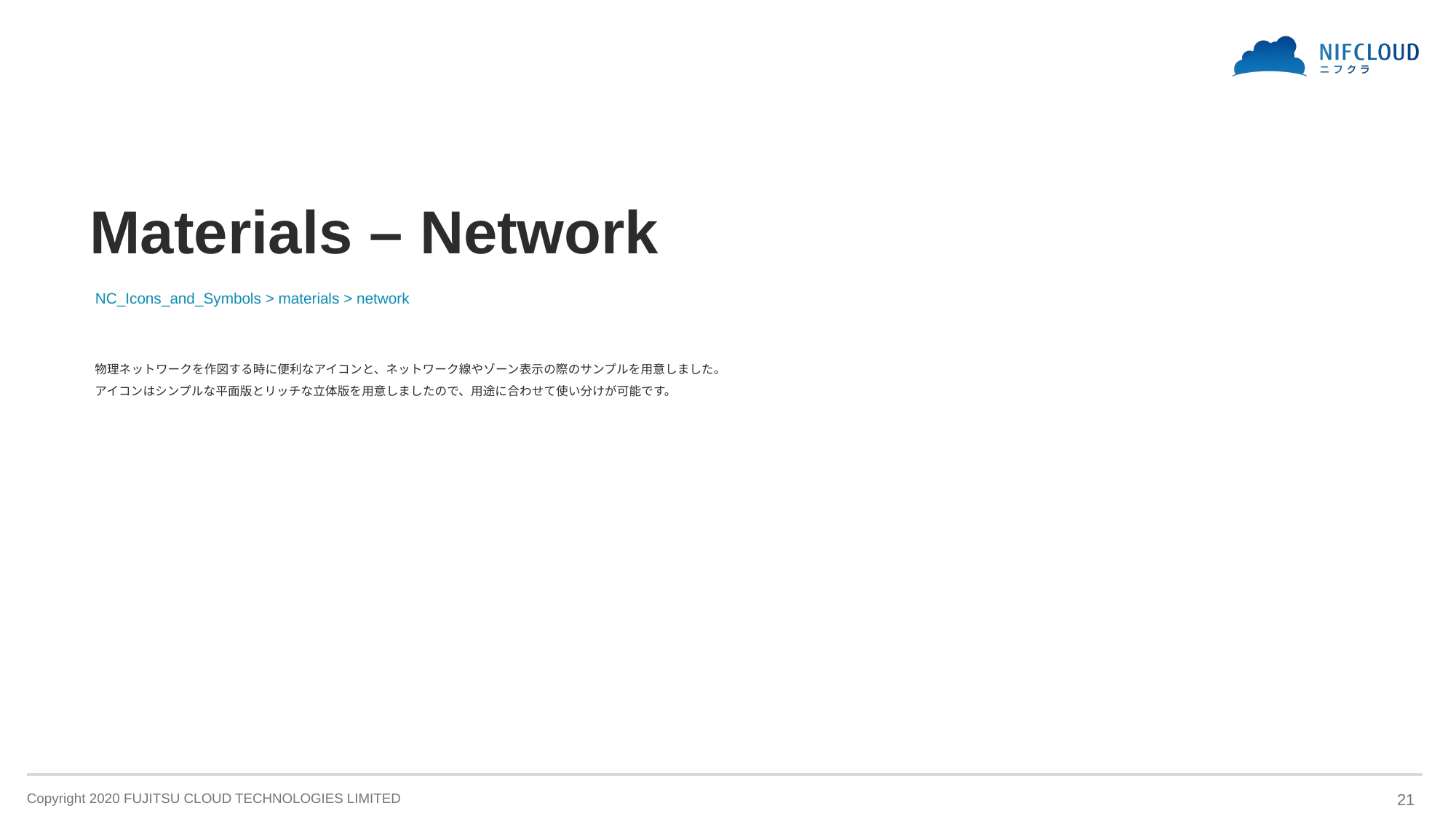

# Materials – Network
NC_Icons_and_Symbols > materials > network
物理ネットワークを作図する時に便利なアイコンと、ネットワーク線やゾーン表示の際のサンプルを用意しました。
アイコンはシンプルな平面版とリッチな立体版を用意しましたので、用途に合わせて使い分けが可能です。
21